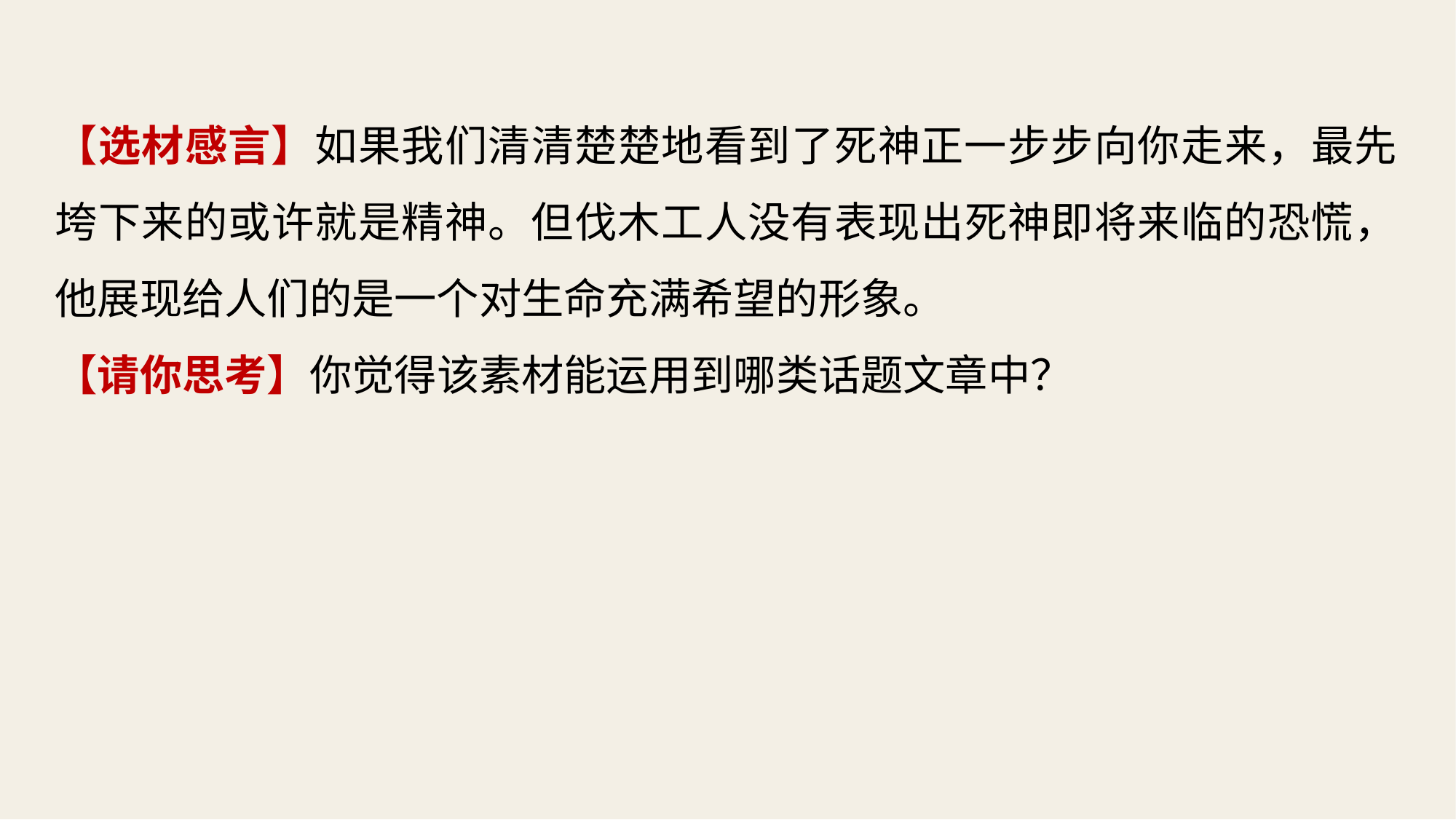

【选材感言】如果我们清清楚楚地看到了死神正一步步向你走来，最先垮下来的或许就是精神。但伐木工人没有表现出死神即将来临的恐慌，他展现给人们的是一个对生命充满希望的形象。
【请你思考】你觉得该素材能运用到哪类话题文章中？